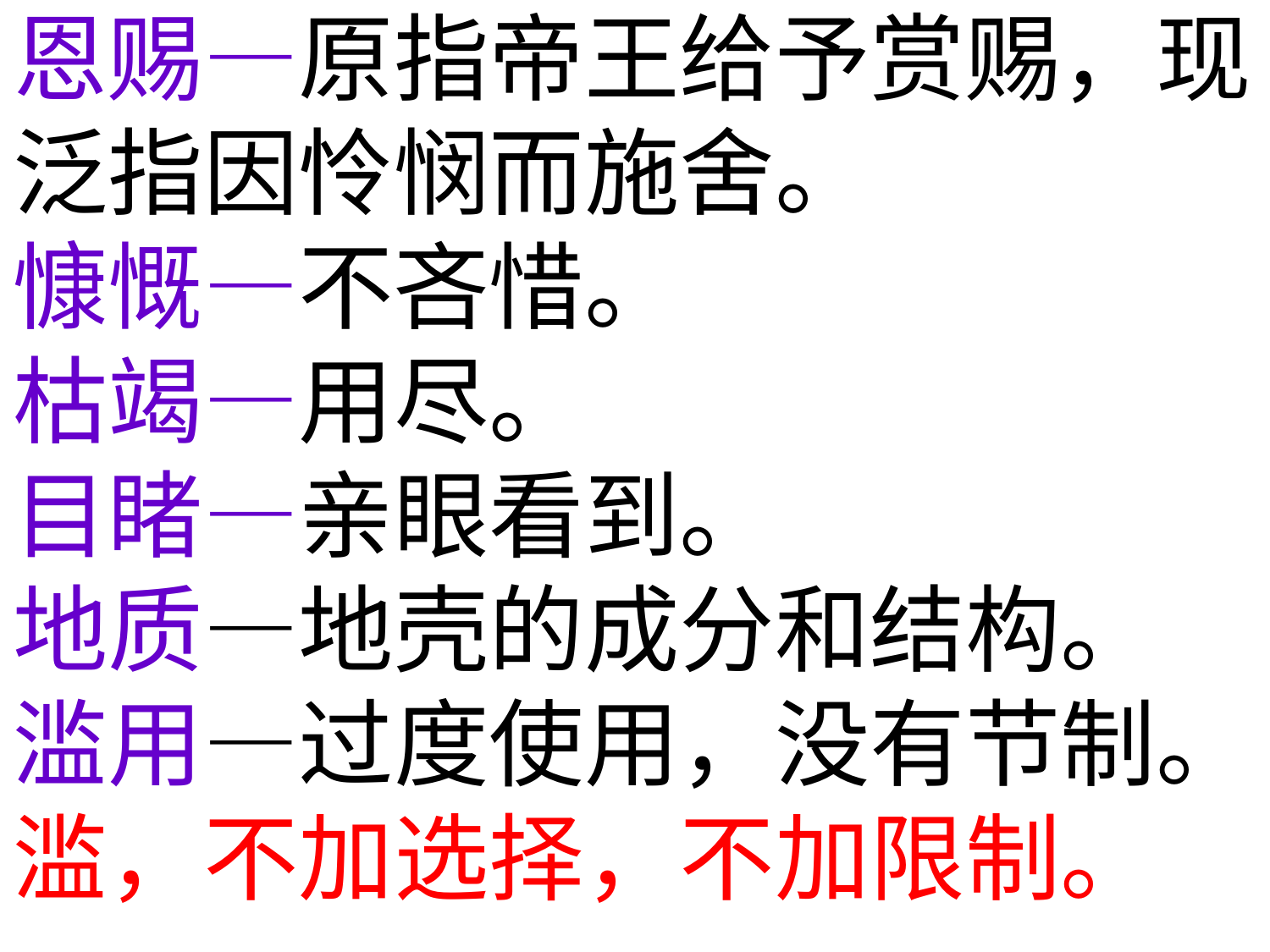

# 恩赐—原指帝王给予赏赐，现泛指因怜悯而施舍。 慷慨—不吝惜。 枯竭—用尽。 目睹—亲眼看到。 地质—地壳的成分和结构。 滥用—过度使用，没有节制。滥，不加选择，不加限制。